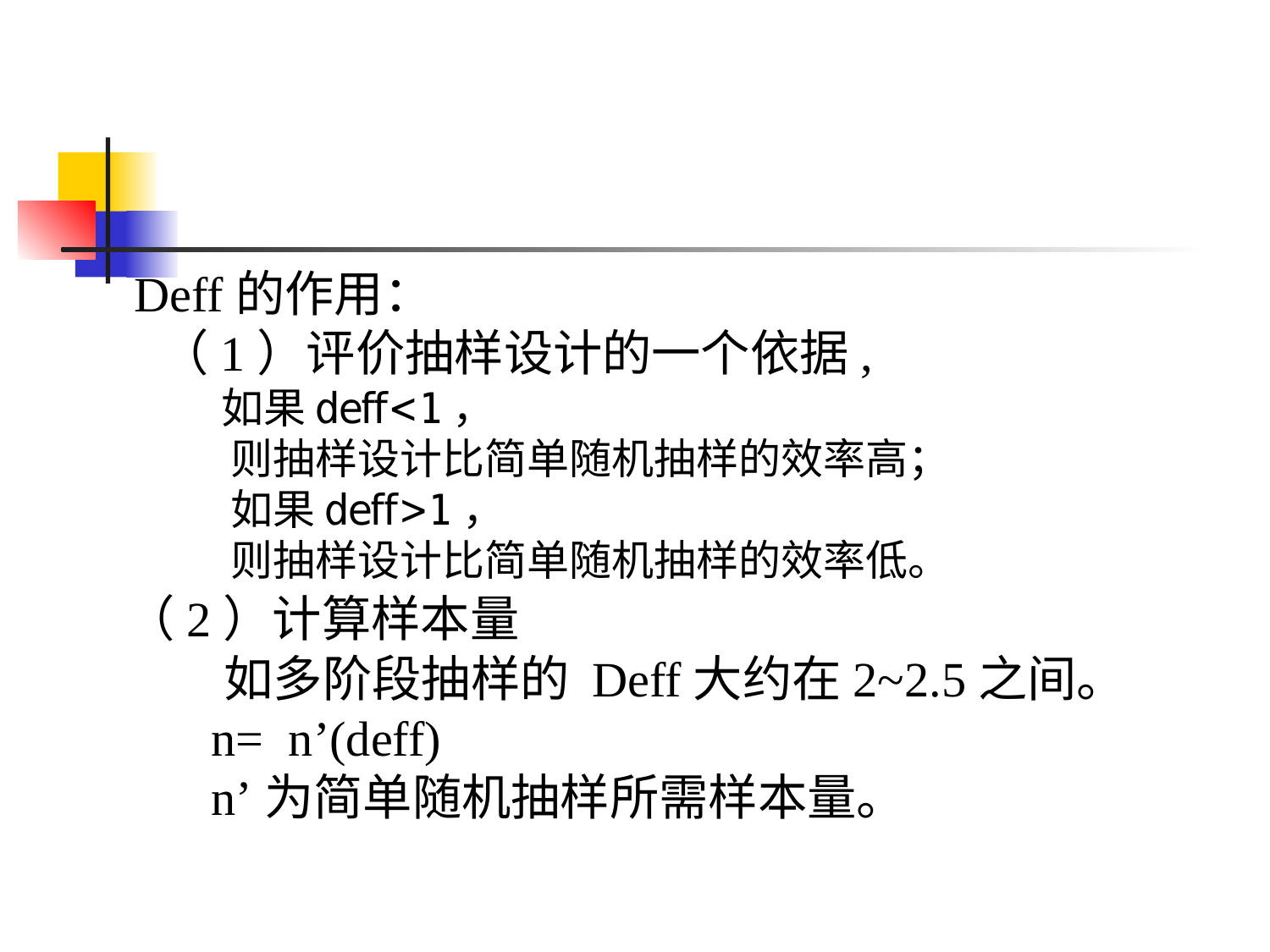

Deff的作用：
  （1）评价抽样设计的一个依据,
         如果deff<1，
          则抽样设计比简单随机抽样的效率高；
          如果deff>1，
          则抽样设计比简单随机抽样的效率低。
（2）计算样本量
　　如多阶段抽样的 Deff大约在2~2.5之间。
       n=  n’(deff)
       n’为简单随机抽样所需样本量。